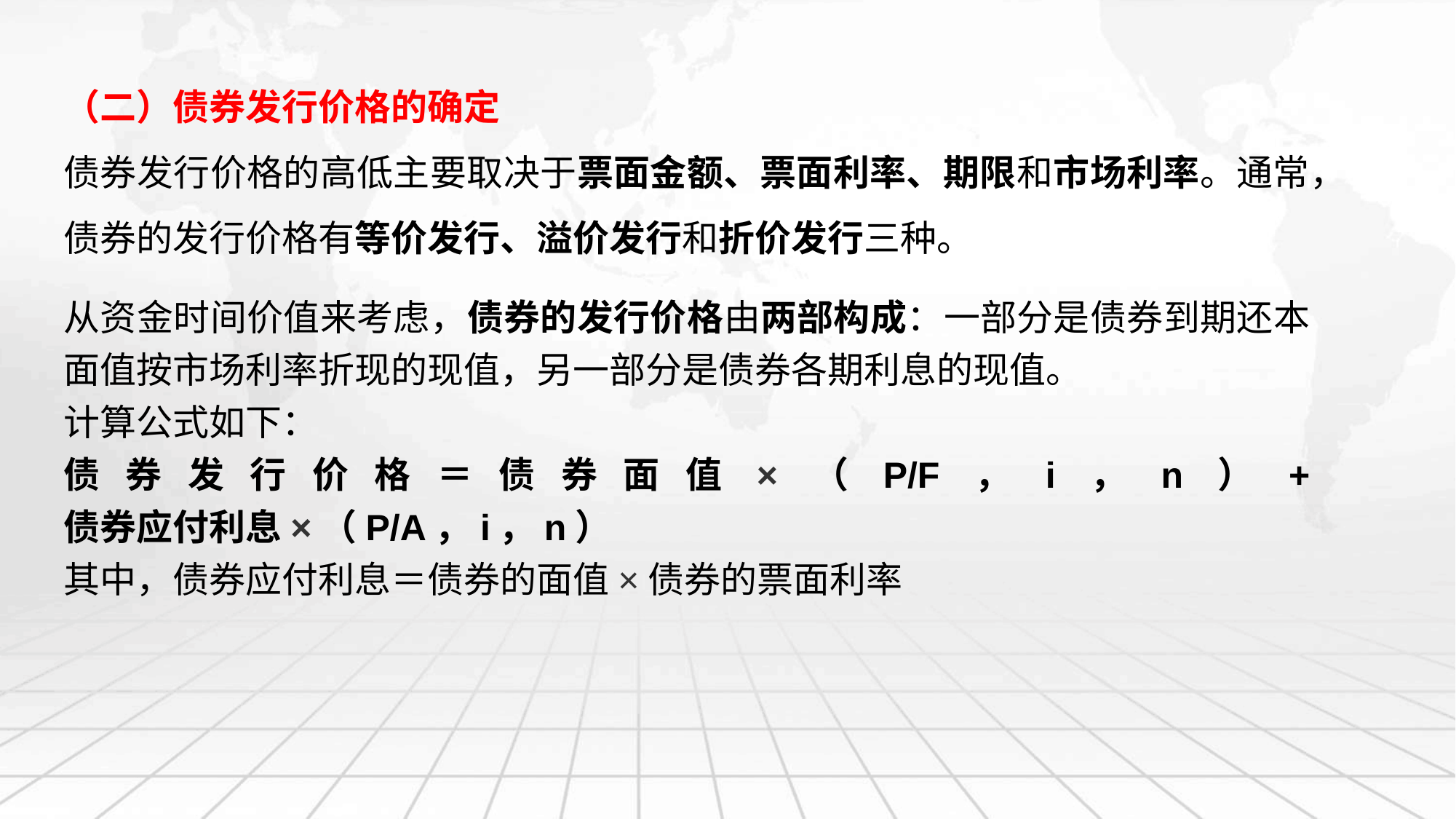

（二）债券发行价格的确定
债券发行价格的高低主要取决于票面金额、票面利率、期限和市场利率。通常，债券的发行价格有等价发行、溢价发行和折价发行三种。
从资金时间价值来考虑，债券的发行价格由两部构成：一部分是债券到期还本面值按市场利率折现的现值，另一部分是债券各期利息的现值。
计算公式如下：
债券发行价格＝债券面值×（P/F，i，n）+ 债券应付利息×（P/A，i，n）
其中，债券应付利息＝债券的面值×债券的票面利率